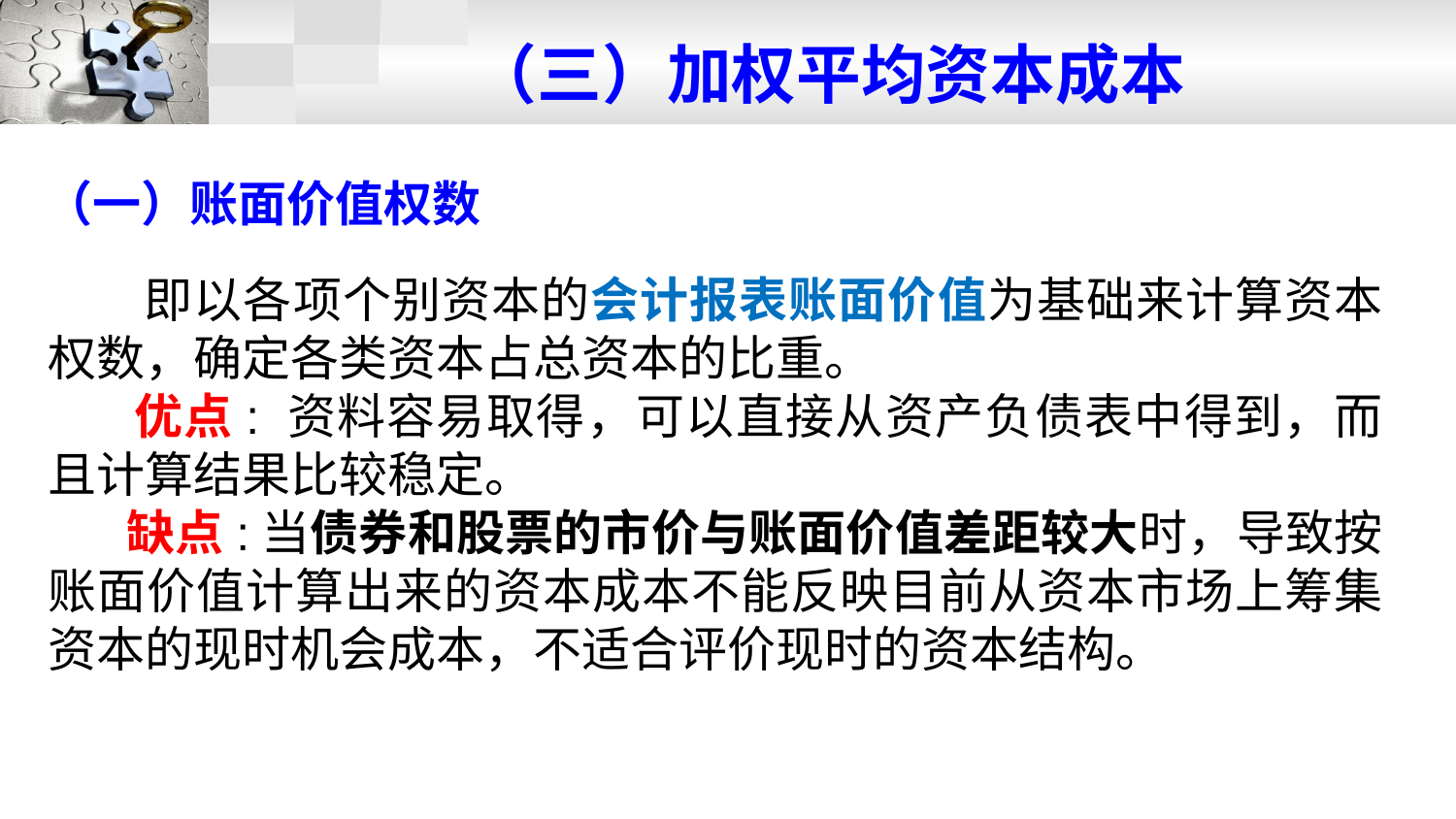

（三）加权平均资本成本
# （一）账面价值权数
       即以各项个别资本的会计报表账面价值为基础来计算资本权数，确定各类资本占总资本的比重。
      优点: 资料容易取得，可以直接从资产负债表中得到，而且计算结果比较稳定。
      缺点:当债券和股票的市价与账面价值差距较大时，导致按账面价值计算出来的资本成本不能反映目前从资本市场上筹集资本的现时机会成本，不适合评价现时的资本结构。